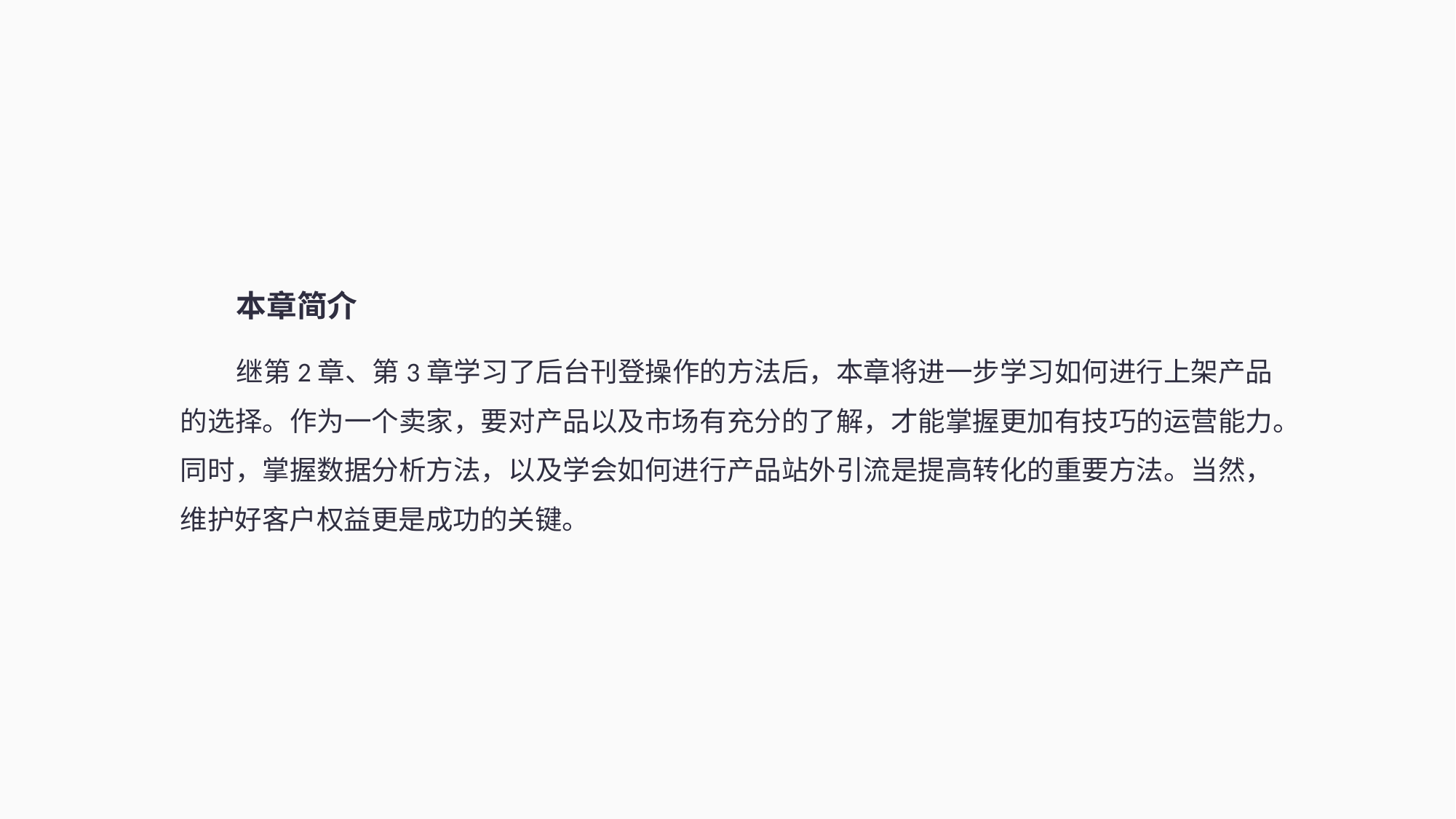

本章简介
继第2章、第3章学习了后台刊登操作的方法后，本章将进一步学习如何进行上架产品的选择。作为一个卖家，要对产品以及市场有充分的了解，才能掌握更加有技巧的运营能力。同时，掌握数据分析方法，以及学会如何进行产品站外引流是提高转化的重要方法。当然，维护好客户权益更是成功的关键。